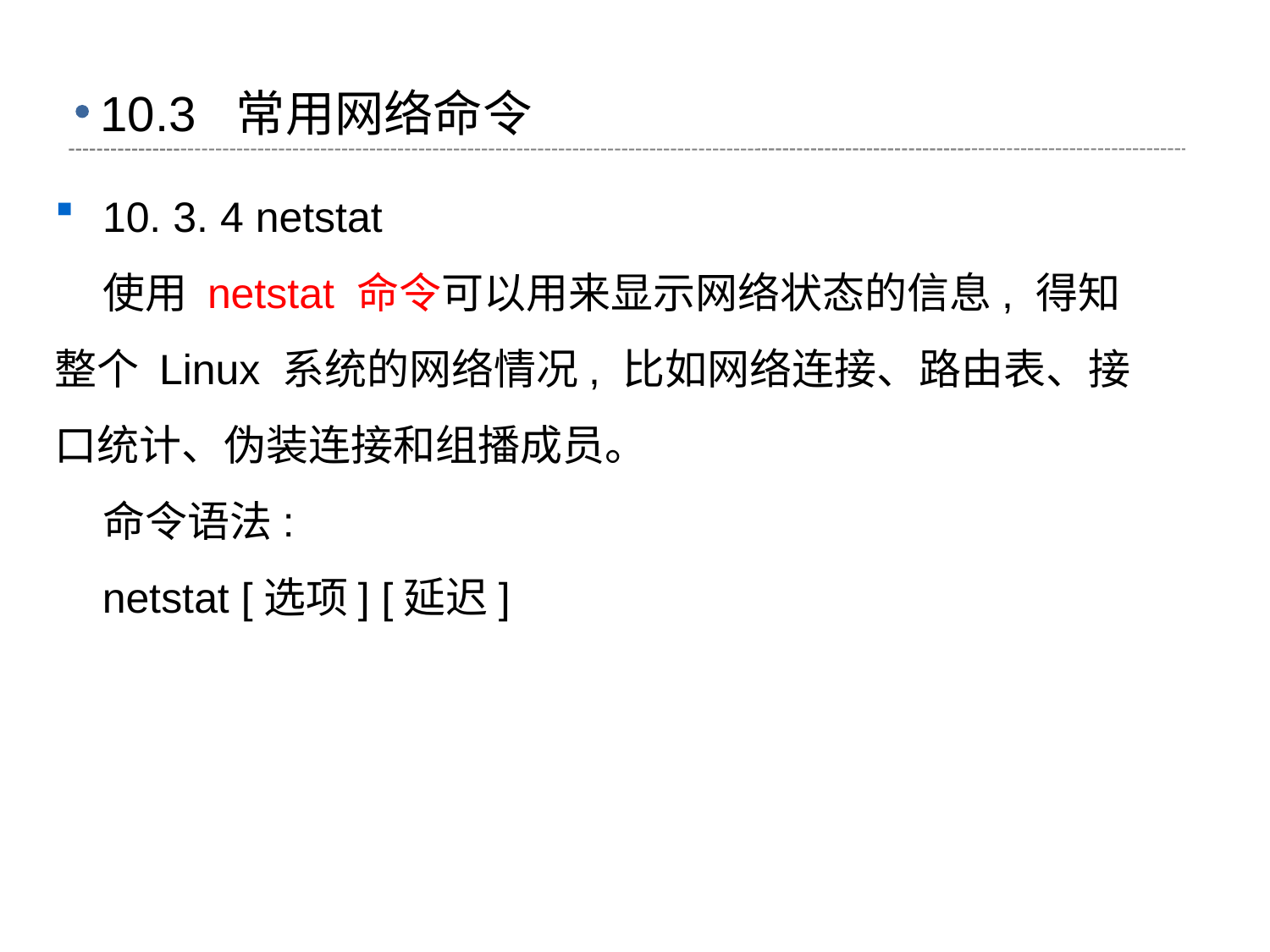

10. 3. 4 netstat
    使用 netstat 命令可以用来显示网络状态的信息, 得知整个 Linux 系统的网络情况, 比如网络连接、路由表、接口统计、伪装连接和组播成员。
    命令语法:
    netstat [选项] [延迟]
# 10.3  常用网络命令